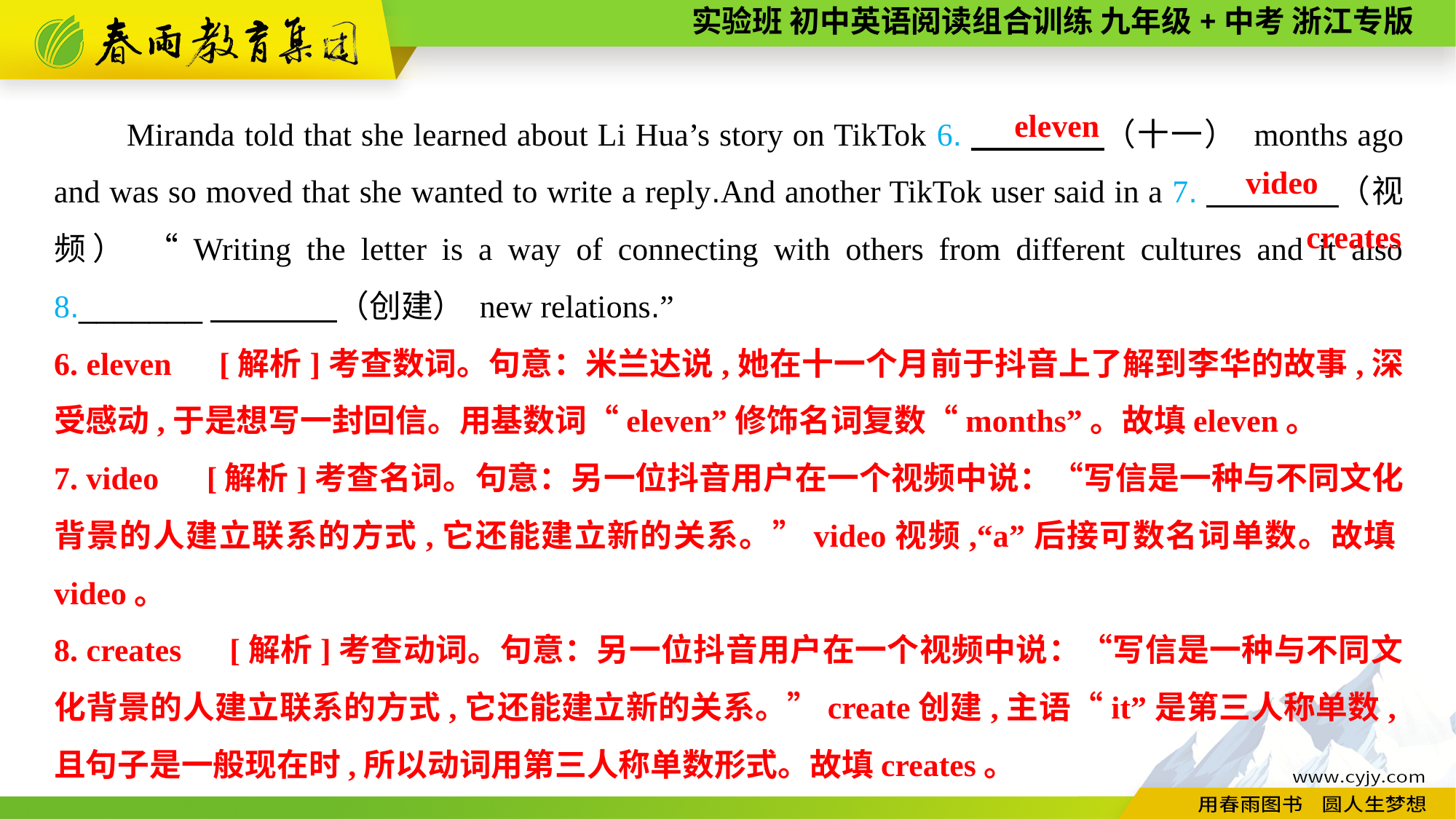

Miranda told that she learned about Li Hua’s story on TikTok 6.　　　　（十一） months ago and was so moved that she wanted to write a reply.And another TikTok user said in a 7.　　　　（视频） “Writing the letter is a way of connecting with others from different cultures and it also 8._______　　　　（创建） new relations.”
eleven
 video
 creates
6. eleven　[解析]考查数词。句意：米兰达说,她在十一个月前于抖音上了解到李华的故事,深受感动,于是想写一封回信。用基数词“eleven”修饰名词复数“months”。故填eleven。
7. video　[解析]考查名词。句意：另一位抖音用户在一个视频中说：“写信是一种与不同文化背景的人建立联系的方式,它还能建立新的关系。”video视频,“a”后接可数名词单数。故填video。
8. creates　[解析]考查动词。句意：另一位抖音用户在一个视频中说：“写信是一种与不同文化背景的人建立联系的方式,它还能建立新的关系。”create创建,主语“it”是第三人称单数,且句子是一般现在时,所以动词用第三人称单数形式。故填creates。